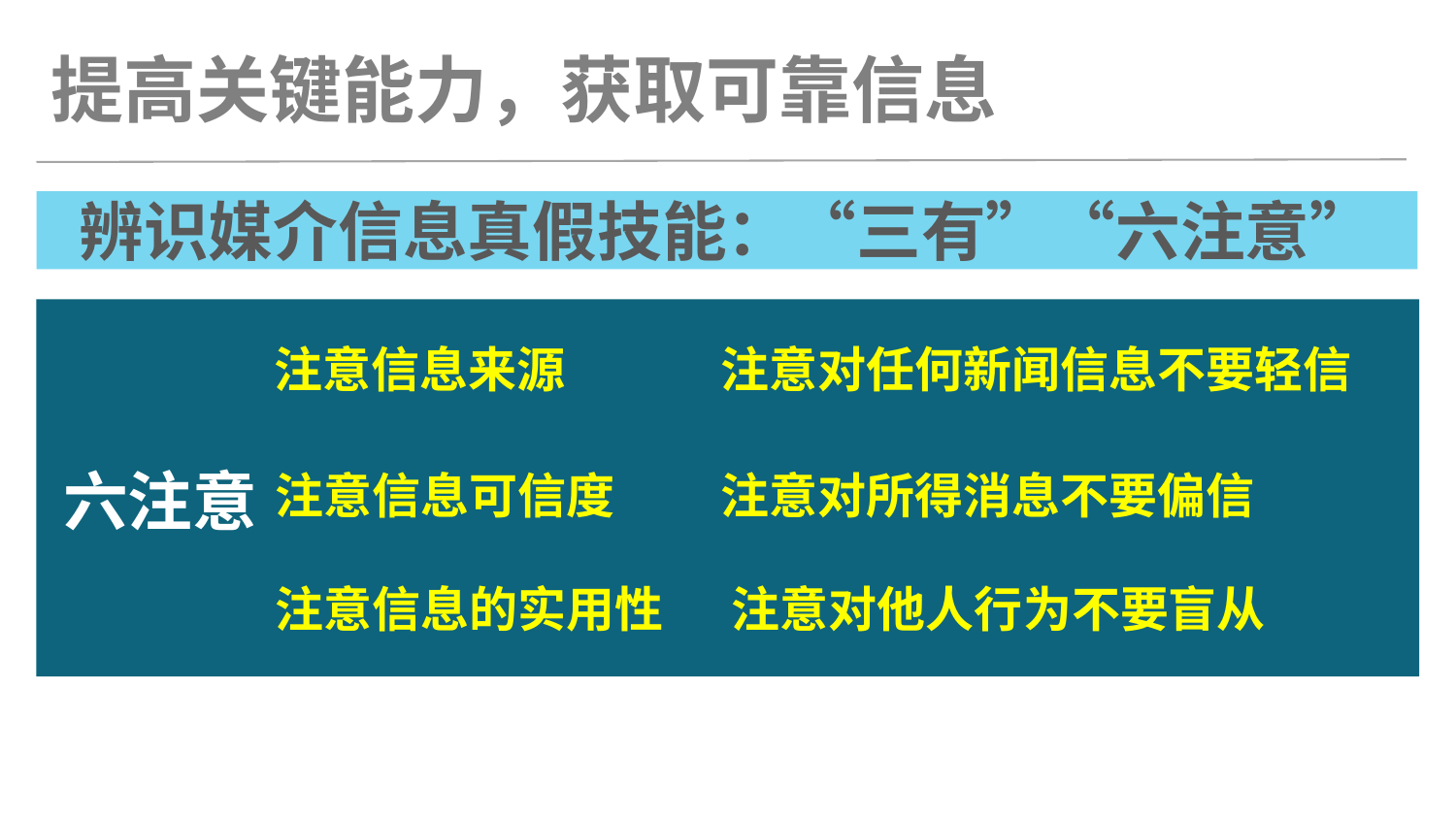

提高关键能力，获取可靠信息
辨识媒介信息真假技能：“三有”“六注意”

注意信息来源
注意对任何新闻信息不要轻信
六注意
注意信息可信度
注意对所得消息不要偏信
注意信息的实用性
注意对他人行为不要盲从